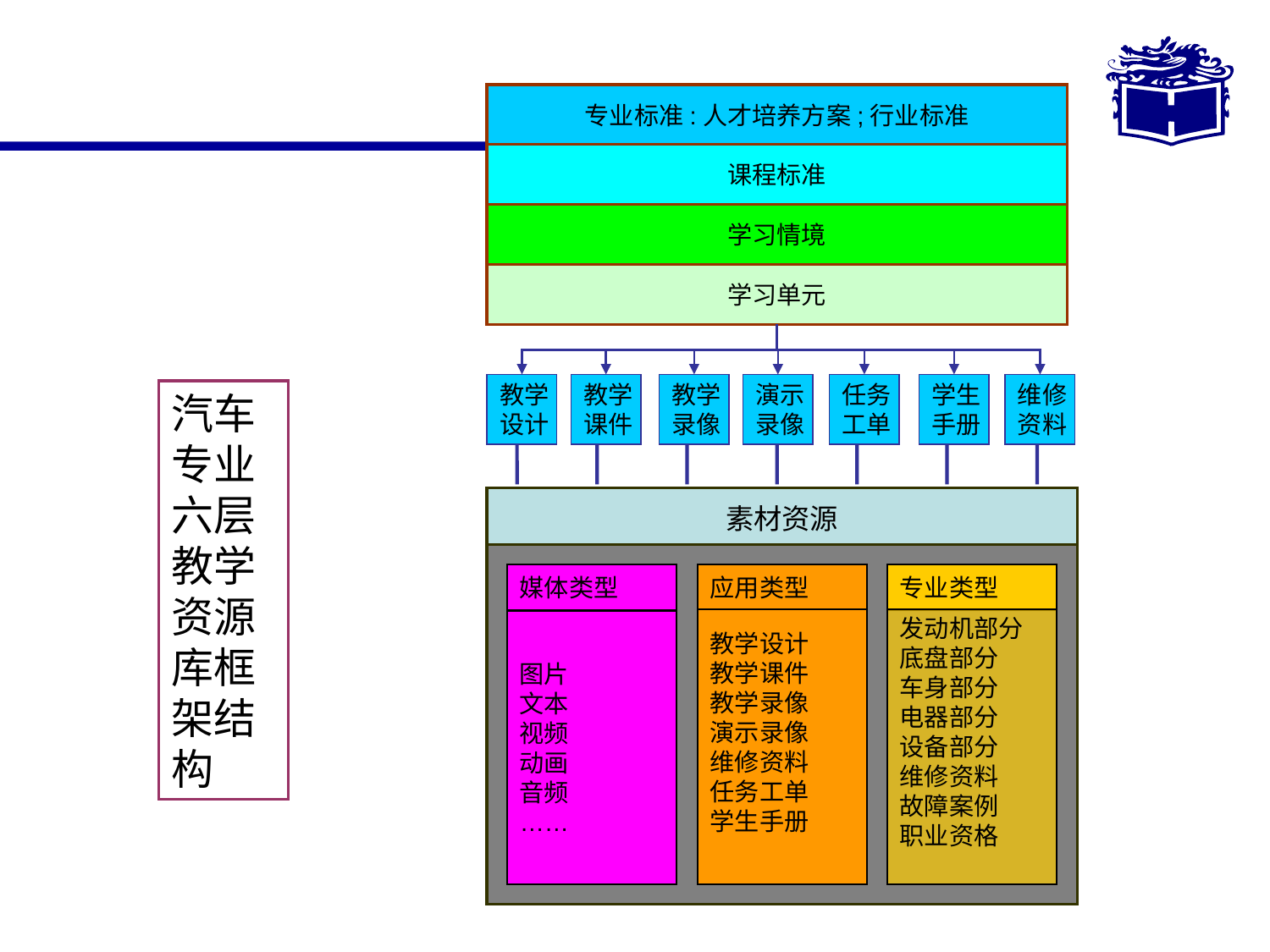

专业标准:人才培养方案;行业标准
课程标准
学习情境
学习单元
教学
设计
教学
课件
教学
录像
演示
录像
任务
工单
学生
手册
维修
资料
汽车专业六层教学资源库框架结构

素材资源

媒体类型
图片
文本
视频
动画
音频
……
应用类型
教学设计
教学课件
教学录像
演示录像
维修资料
任务工单
学生手册

专业类型
发动机部分
底盘部分
车身部分
电器部分
设备部分
维修资料
故障案例
职业资格